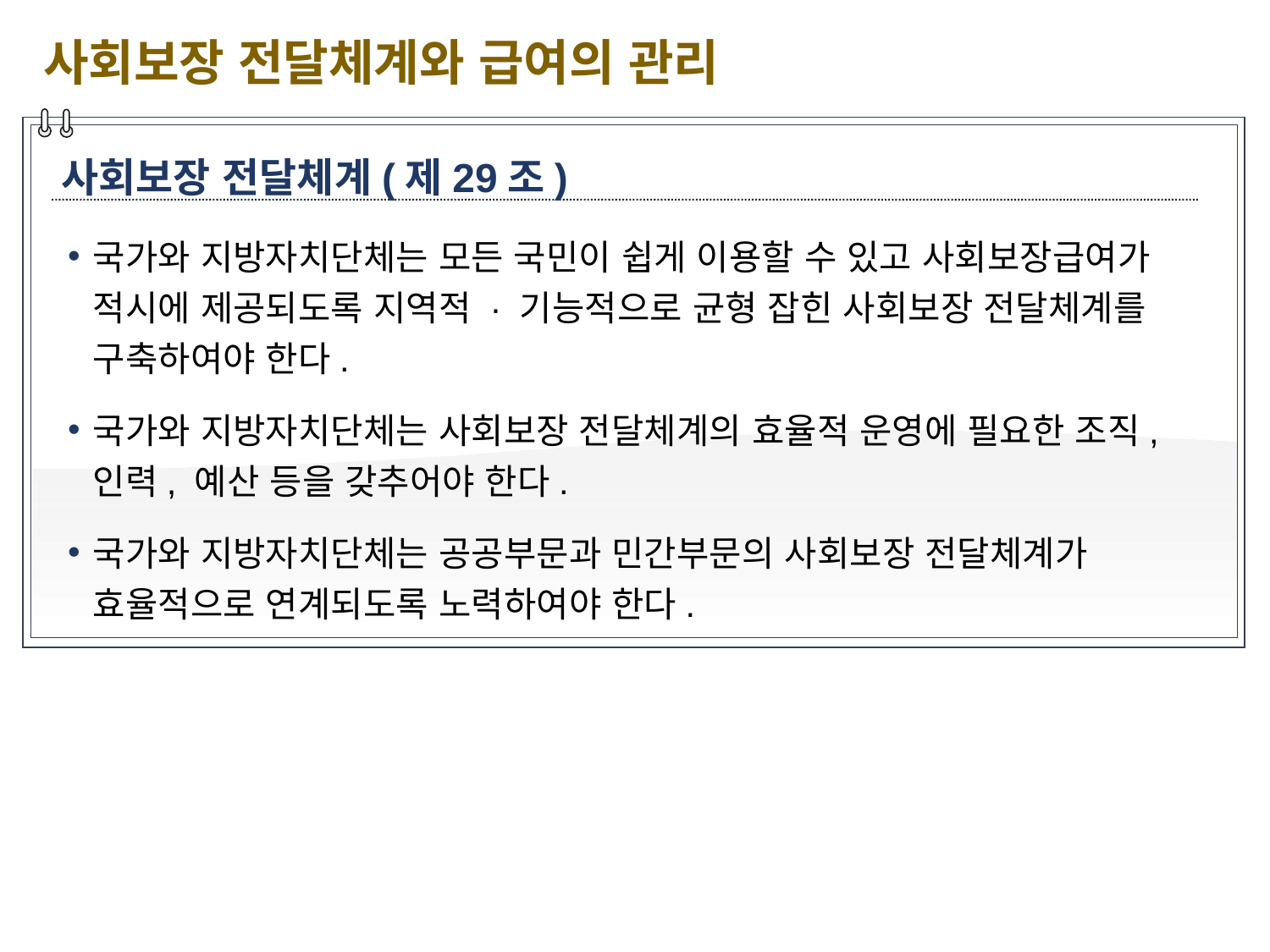

사회보장 전달체계와 급여의 관리

사회보장 전달체계(제29조)

국가와 지방자치단체는 모든 국민이 쉽게 이용할 수 있고 사회보장급여가 적시에 제공되도록 지역적 · 기능적으로 균형 잡힌 사회보장 전달체계를 구축하여야 한다.
국가와 지방자치단체는 사회보장 전달체계의 효율적 운영에 필요한 조직, 인력, 예산 등을 갖추어야 한다.
국가와 지방자치단체는 공공부문과 민간부문의 사회보장 전달체계가 효율적으로 연계되도록 노력하여야 한다.